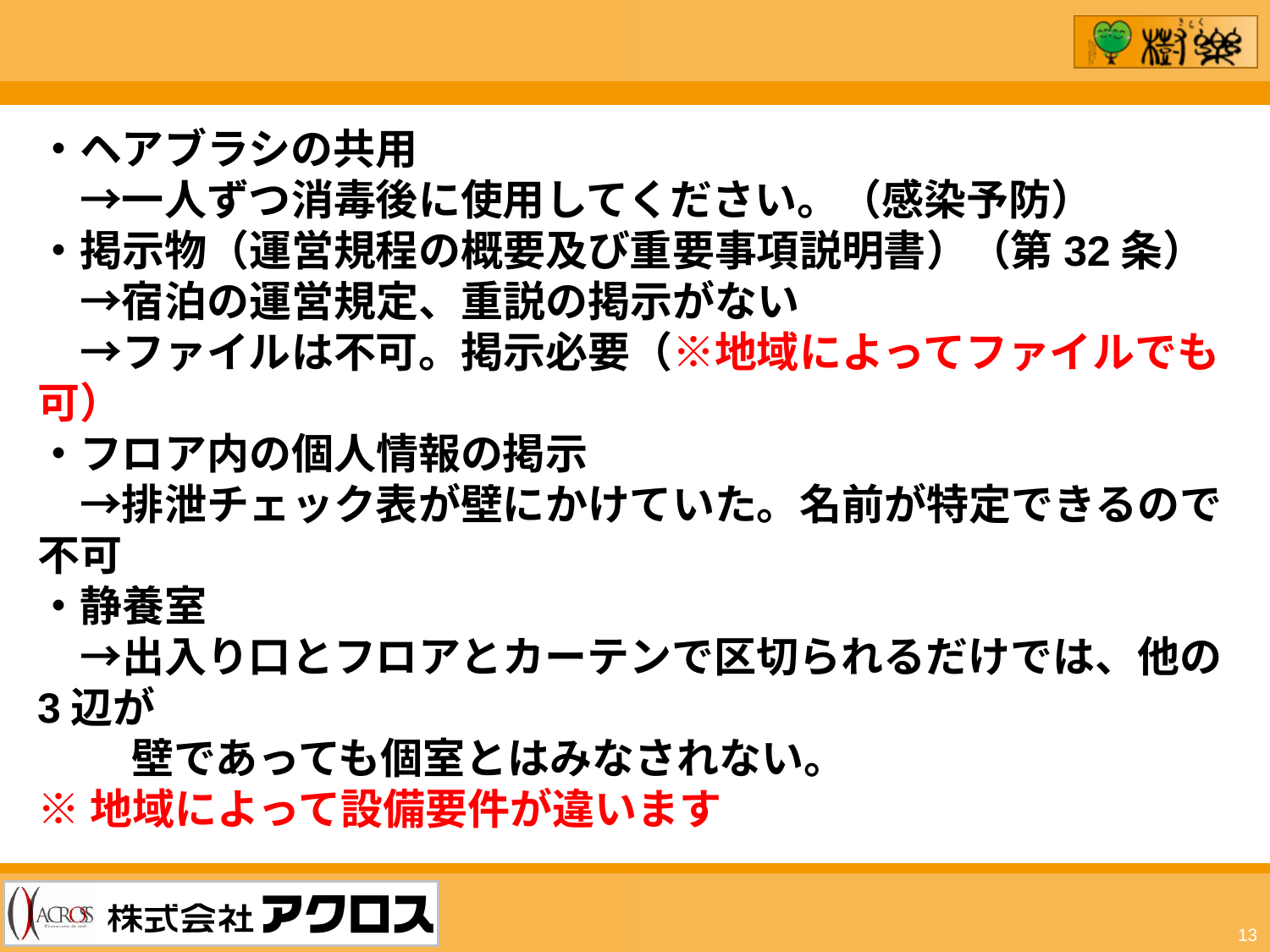

・ヘアブラシの共用
　→一人ずつ消毒後に使用してください。（感染予防）
・掲示物（運営規程の概要及び重要事項説明書）（第32条）
　→宿泊の運営規定、重説の掲示がない
　→ファイルは不可。掲示必要（※地域によってファイルでも可）
・フロア内の個人情報の掲示
　→排泄チェック表が壁にかけていた。名前が特定できるので不可
・静養室
　→出入り口とフロアとカーテンで区切られるだけでは、他の3辺が
　 　壁であっても個室とはみなされない。
※地域によって設備要件が違います

13